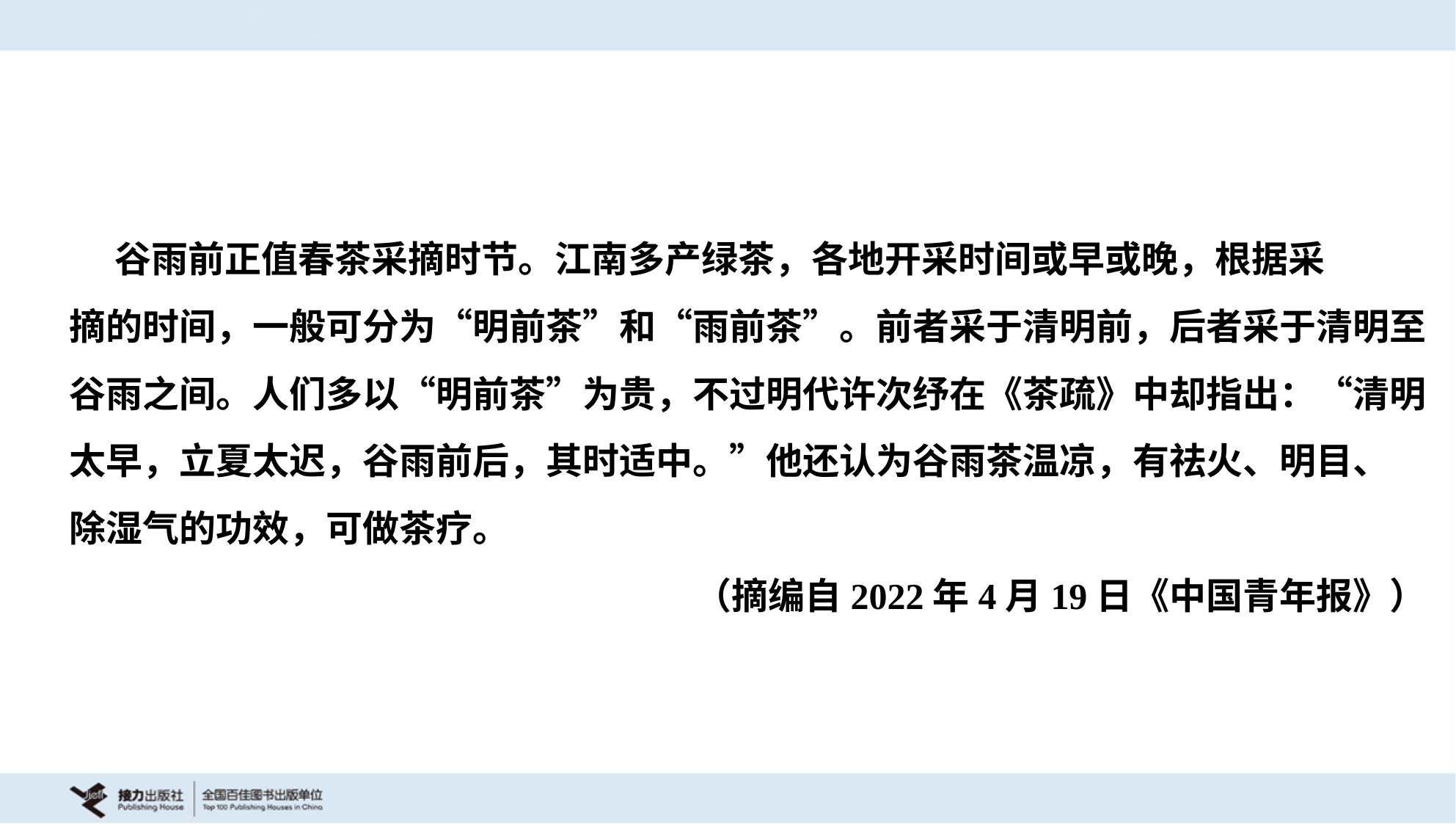

谷雨前正值春茶采摘时节。江南多产绿茶，各地开采时间或早或晚，根据采
摘的时间，一般可分为“明前茶”和“雨前茶”。前者采于清明前，后者采于清明至
谷雨之间。人们多以“明前茶”为贵，不过明代许次纾在《茶疏》中却指出：“清明
太早，立夏太迟，谷雨前后，其时适中。”他还认为谷雨茶温凉，有祛火、明目、
除湿气的功效，可做茶疗。
（摘编自2022年4月19日《中国青年报》）